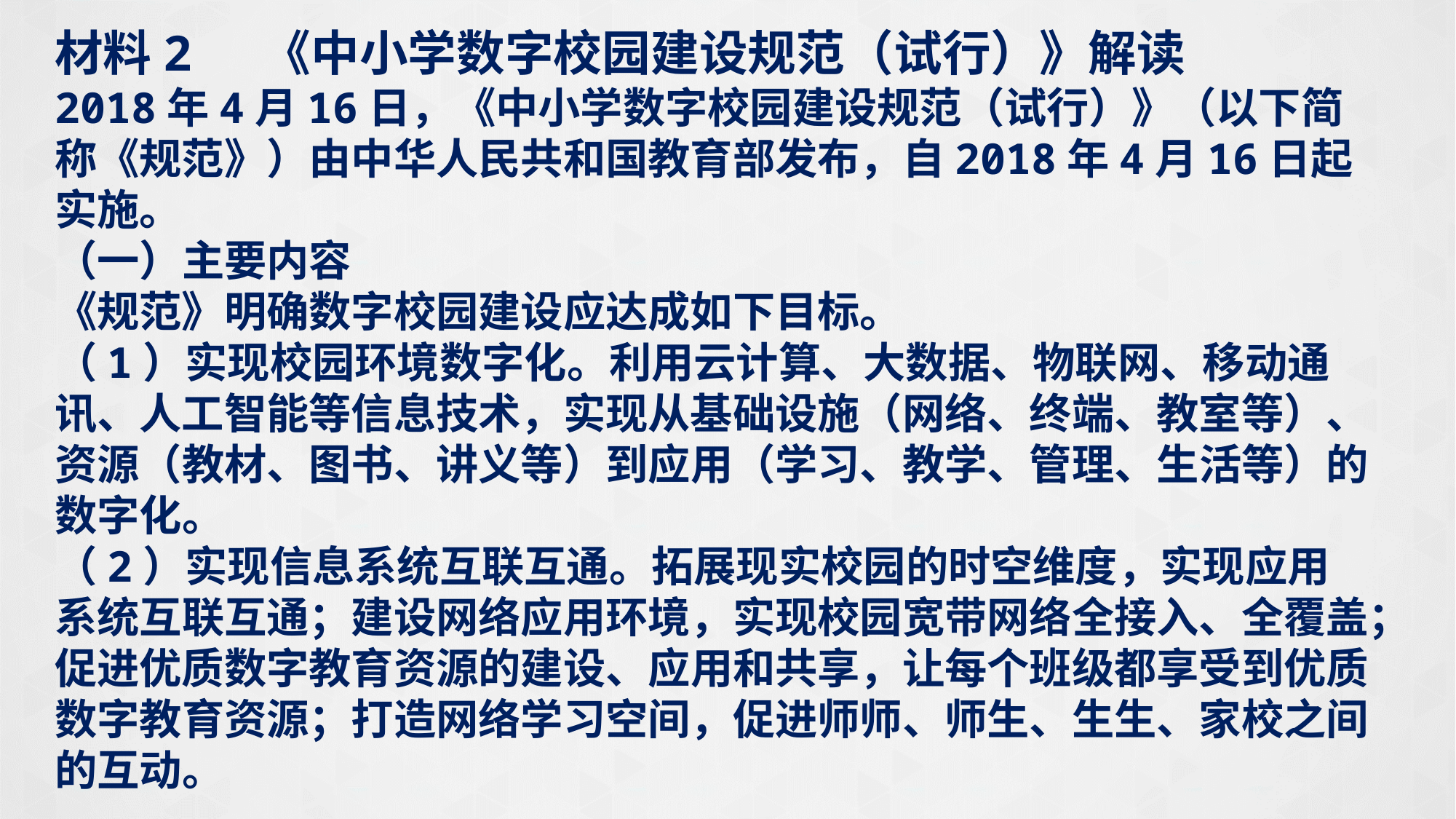

材料2  《中小学数字校园建设规范（试行）》解读
2018年4月16日，《中小学数字校园建设规范（试行）》（以下简称《规范》）由中华人民共和国教育部发布，自2018年4月16日起实施。
（一）主要内容
《规范》明确数字校园建设应达成如下目标。
（1）实现校园环境数字化。利用云计算、大数据、物联网、移动通讯、人工智能等信息技术，实现从基础设施（网络、终端、教室等）、资源（教材、图书、讲义等）到应用（学习、教学、管理、生活等）的数字化。
（2）实现信息系统互联互通。拓展现实校园的时空维度，实现应用系统互联互通；建设网络应用环境，实现校园宽带网络全接入、全覆盖；促进优质数字教育资源的建设、应用和共享，让每个班级都享受到优质数字教育资源；打造网络学习空间，促进师师、师生、生生、家校之间的互动。